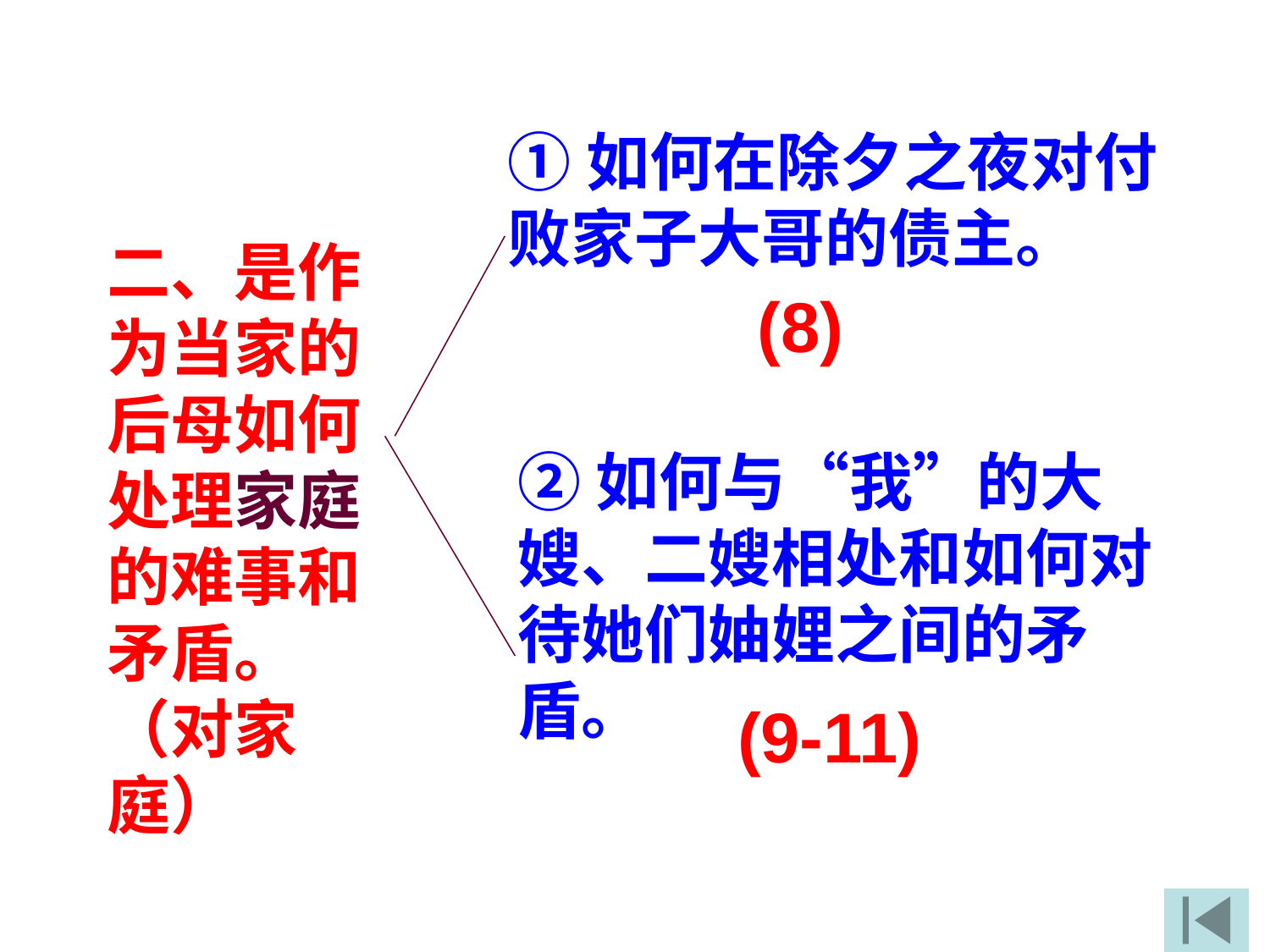

①如何在除夕之夜对付败家子大哥的债主。
二、是作为当家的后母如何处理家庭的难事和矛盾。（对家庭）

(8) zx```xk

②如何与“我”的大嫂、二嫂相处和如何对待她们妯娌之间的矛盾。
(9-11)